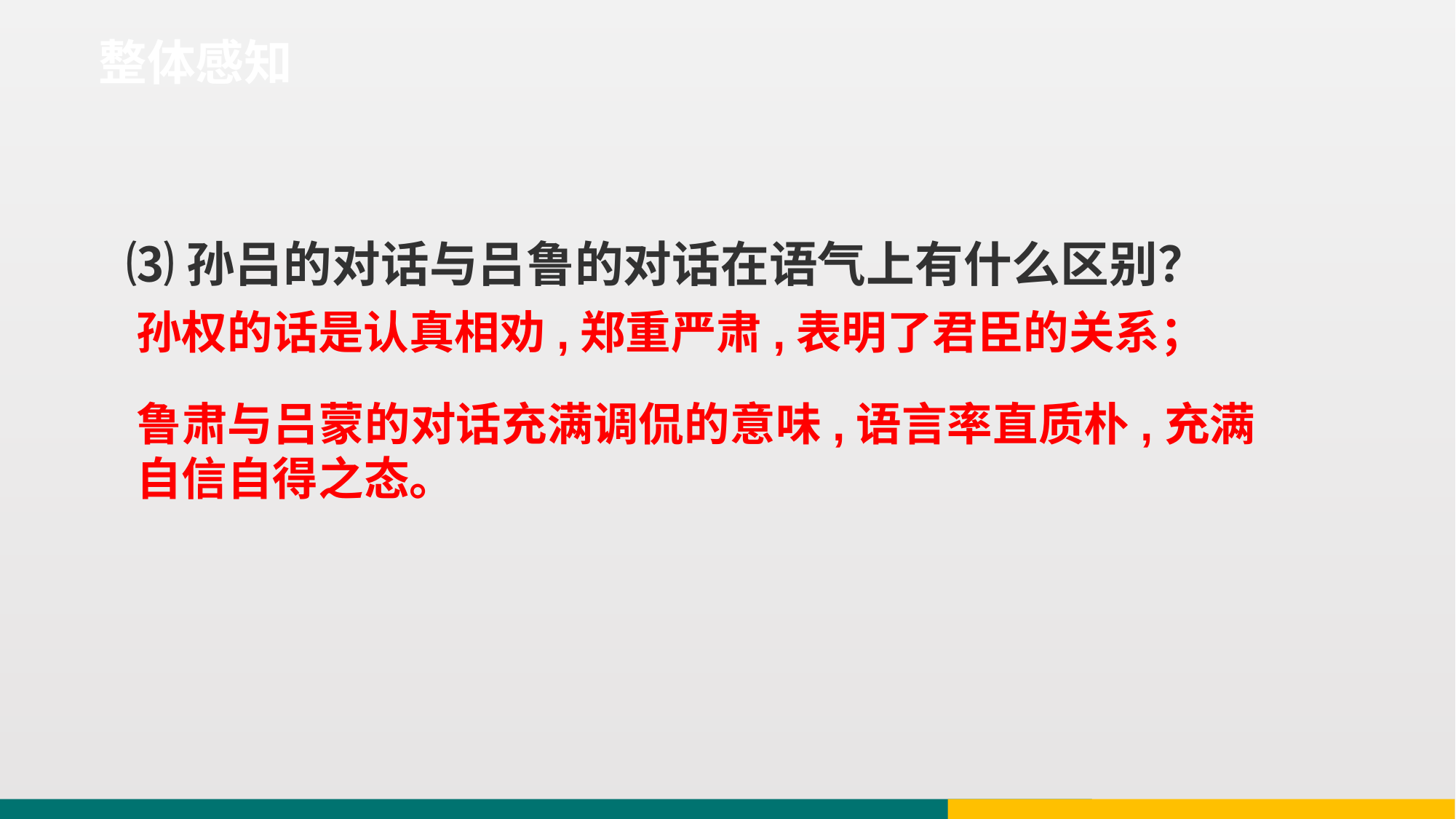

整体感知
⑶孙吕的对话与吕鲁的对话在语气上有什么区别？
孙权的话是认真相劝,郑重严肃,表明了君臣的关系；
鲁肃与吕蒙的对话充满调侃的意味,语言率直质朴,充满自信自得之态。